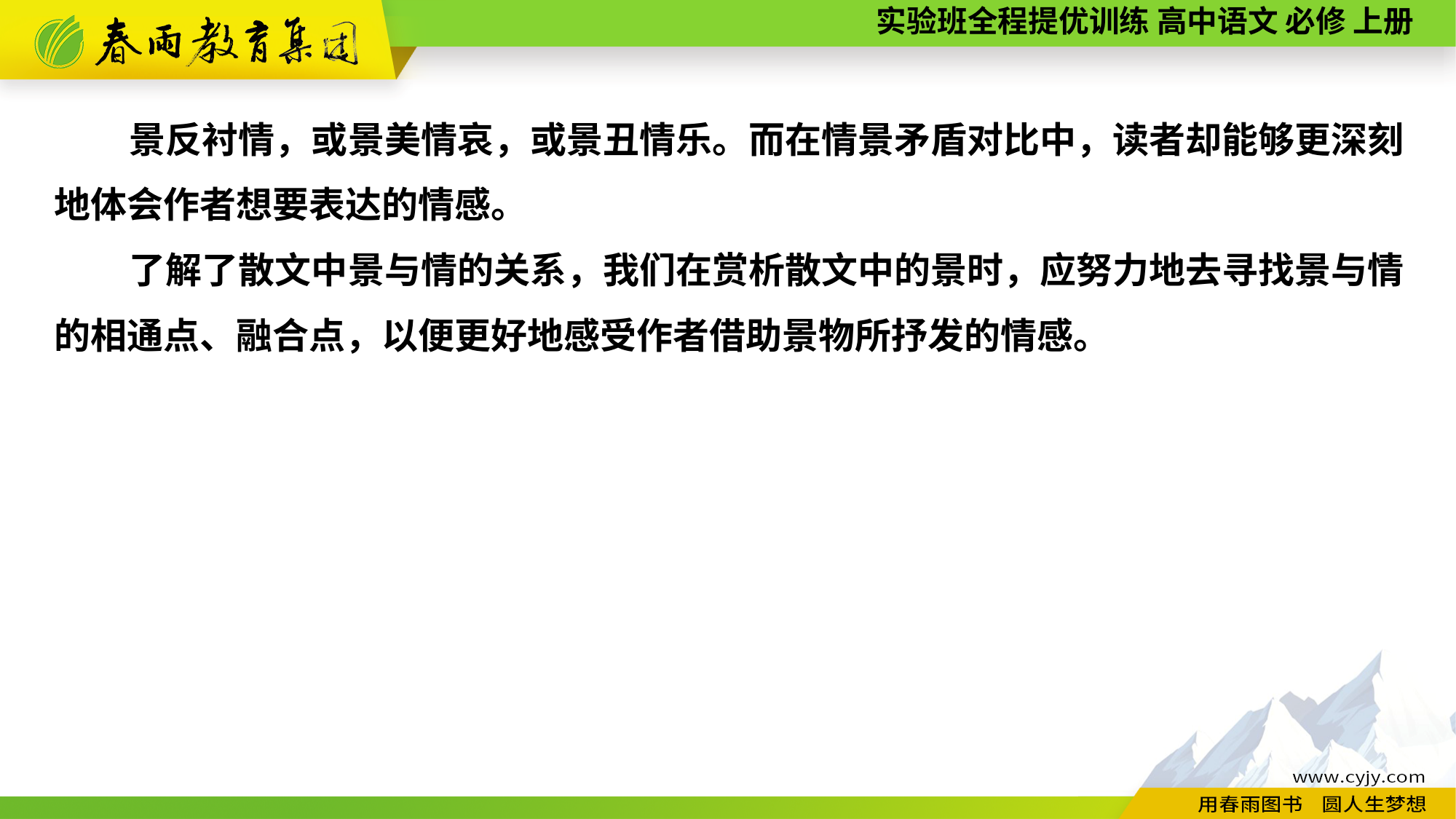

景反衬情，或景美情哀，或景丑情乐。而在情景矛盾对比中，读者却能够更深刻地体会作者想要表达的情感。
了解了散文中景与情的关系，我们在赏析散文中的景时，应努力地去寻找景与情的相通点、融合点，以便更好地感受作者借助景物所抒发的情感。